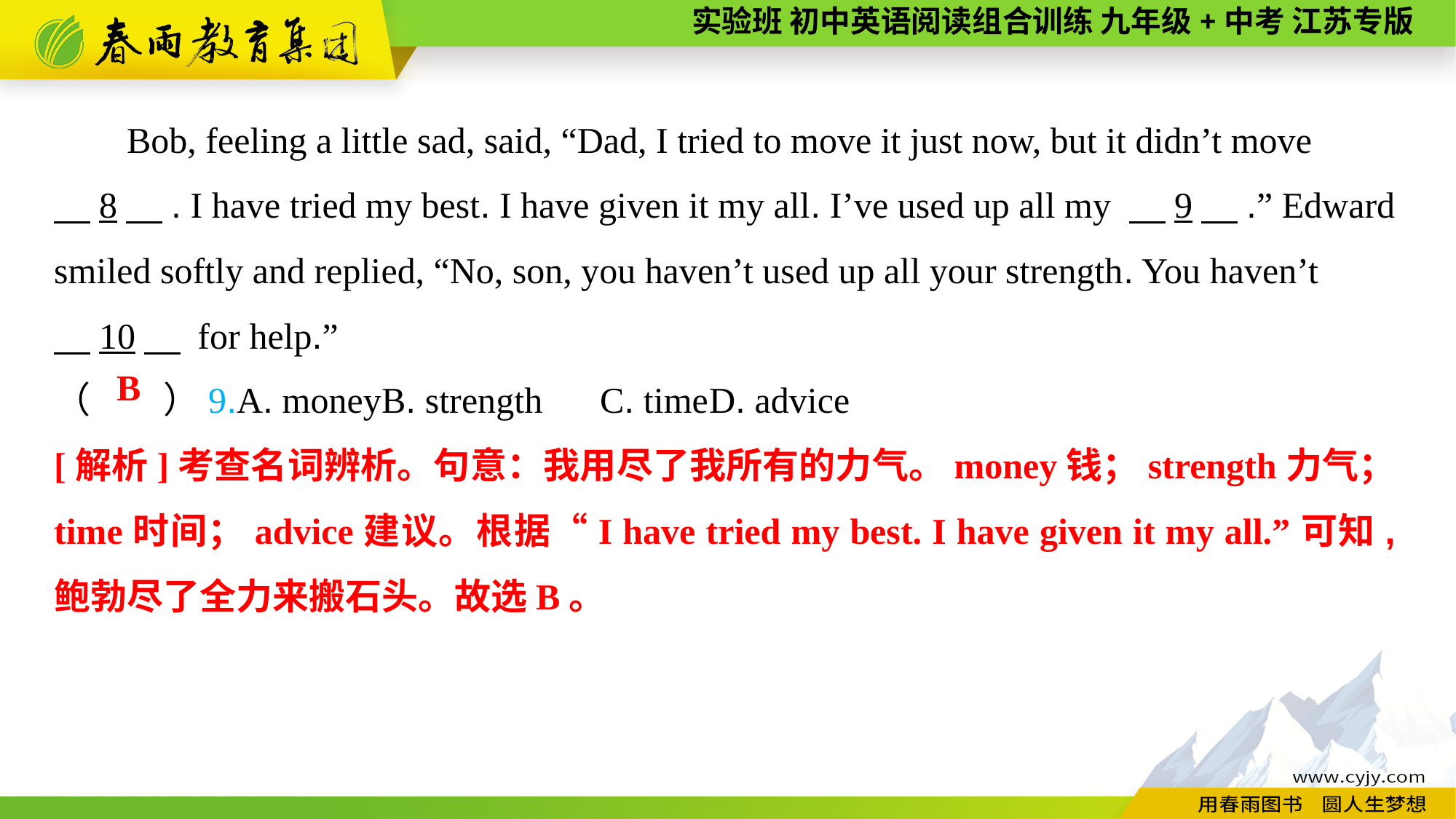

Bob, feeling a little sad, said, “Dad, I tried to move it just now, but it didn’t move
　8　. I have tried my best. I have given it my all. I’ve used up all my 　9　.” Edward smiled softly and replied, “No, son, you haven’t used up all your strength. You haven’t
　10　 for help.”
（　　）9.A. money	B. strength	C. time	D. advice
B
[解析]考查名词辨析。句意：我用尽了我所有的力气。money钱；strength力气；time时间；advice建议。根据“I have tried my best. I have given it my all.”可知,鲍勃尽了全力来搬石头。故选B。